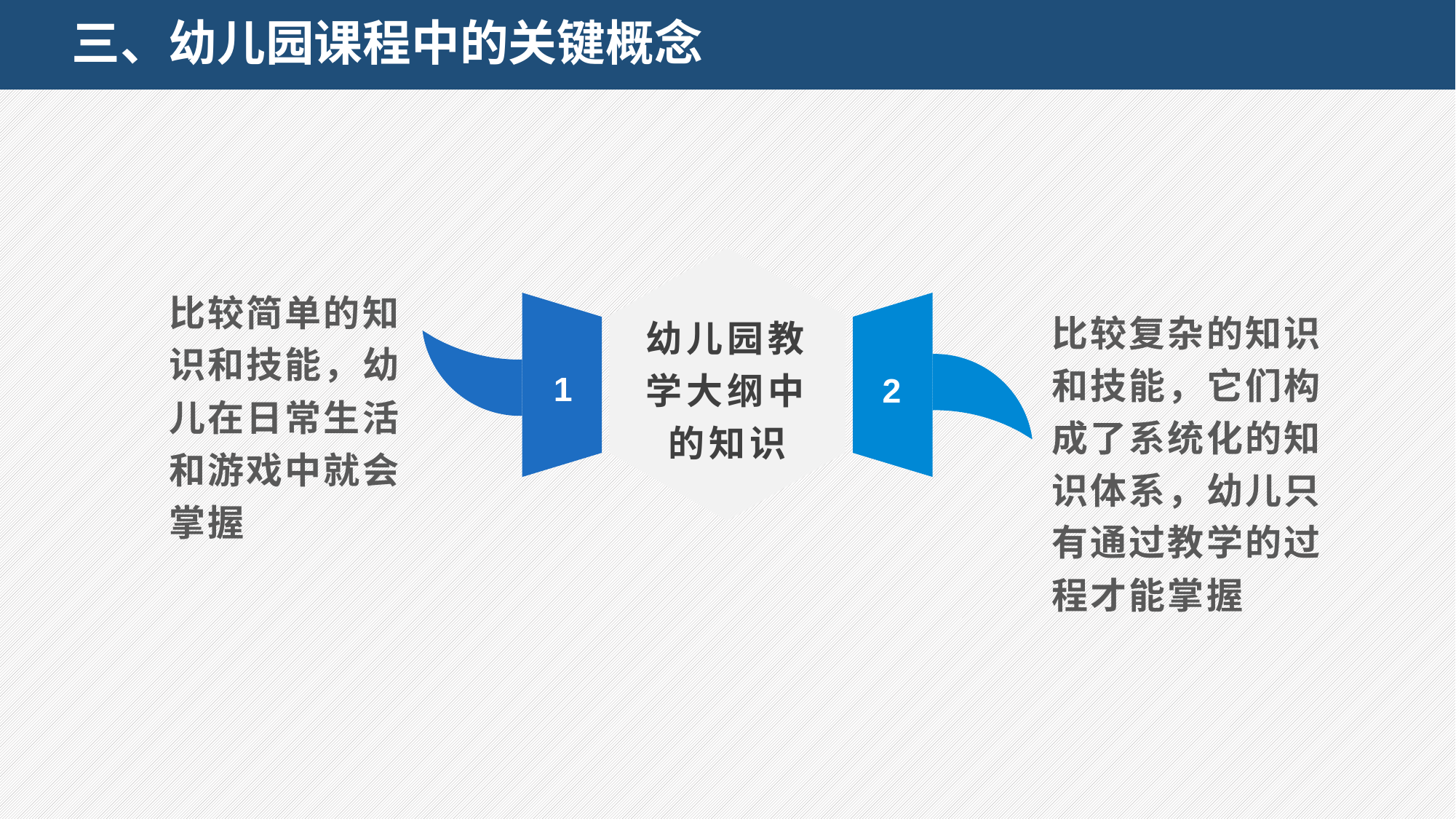

# 三、幼儿园课程中的关键概念

比较简单的知识和技能，幼儿在日常生活和游戏中就会掌握
幼儿园教学大纲中的知识
比较复杂的知识和技能，它们构成了系统化的知识体系，幼儿只有通过教学的过程才能掌握

1
2